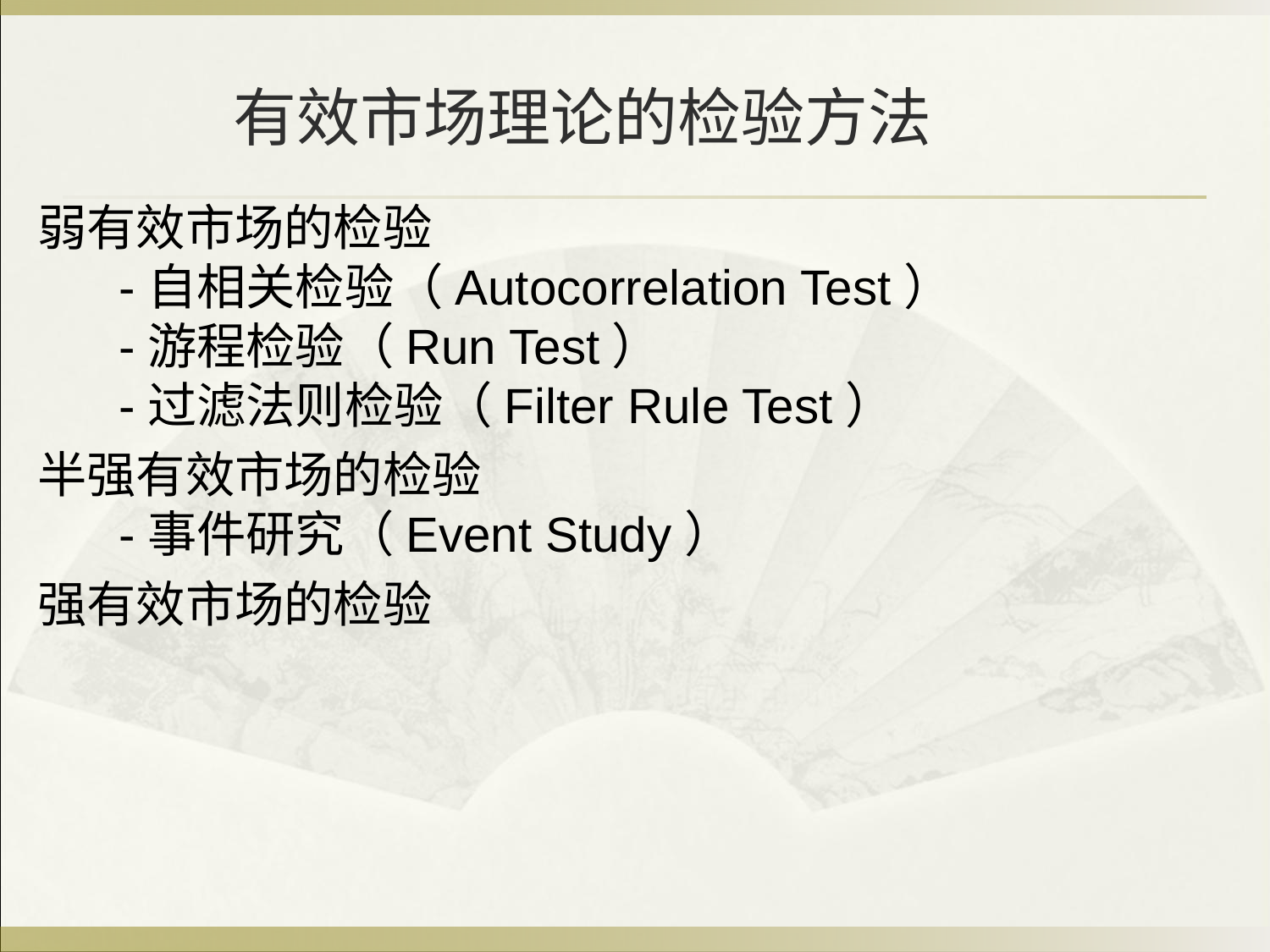

# 有效市场理论的检验方法
弱有效市场的检验
  -自相关检验（Autocorrelation Test）
  -游程检验（Run Test）
  -过滤法则检验（Filter Rule Test）
半强有效市场的检验
  -事件研究（Event Study）
强有效市场的检验